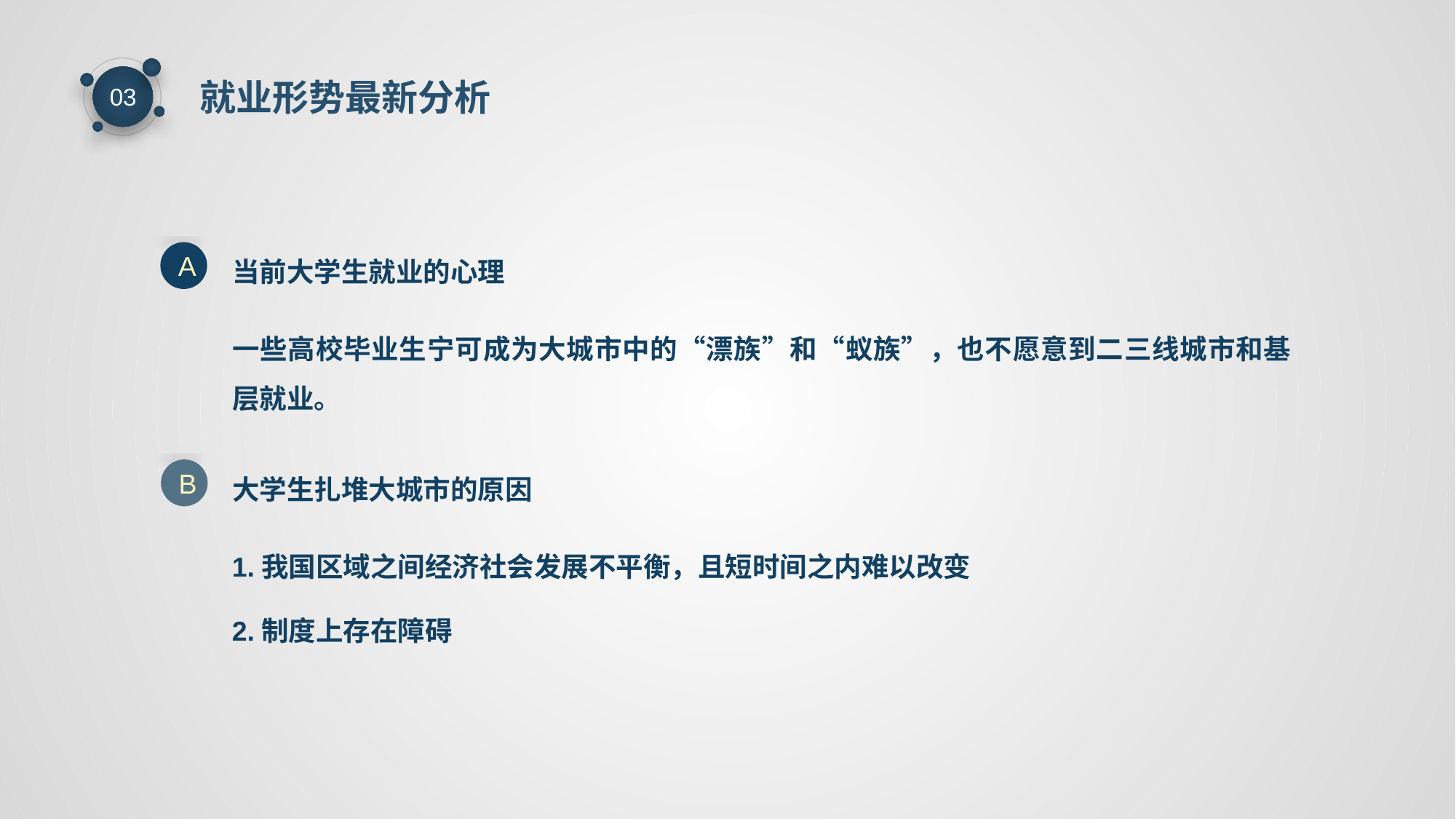

就业形势最新分析
03
当前大学生就业的心理
A
一些高校毕业生宁可成为大城市中的“漂族”和“蚁族”，也不愿意到二三线城市和基层就业。
大学生扎堆大城市的原因
B
1.我国区域之间经济社会发展不平衡，且短时间之内难以改变
2.制度上存在障碍